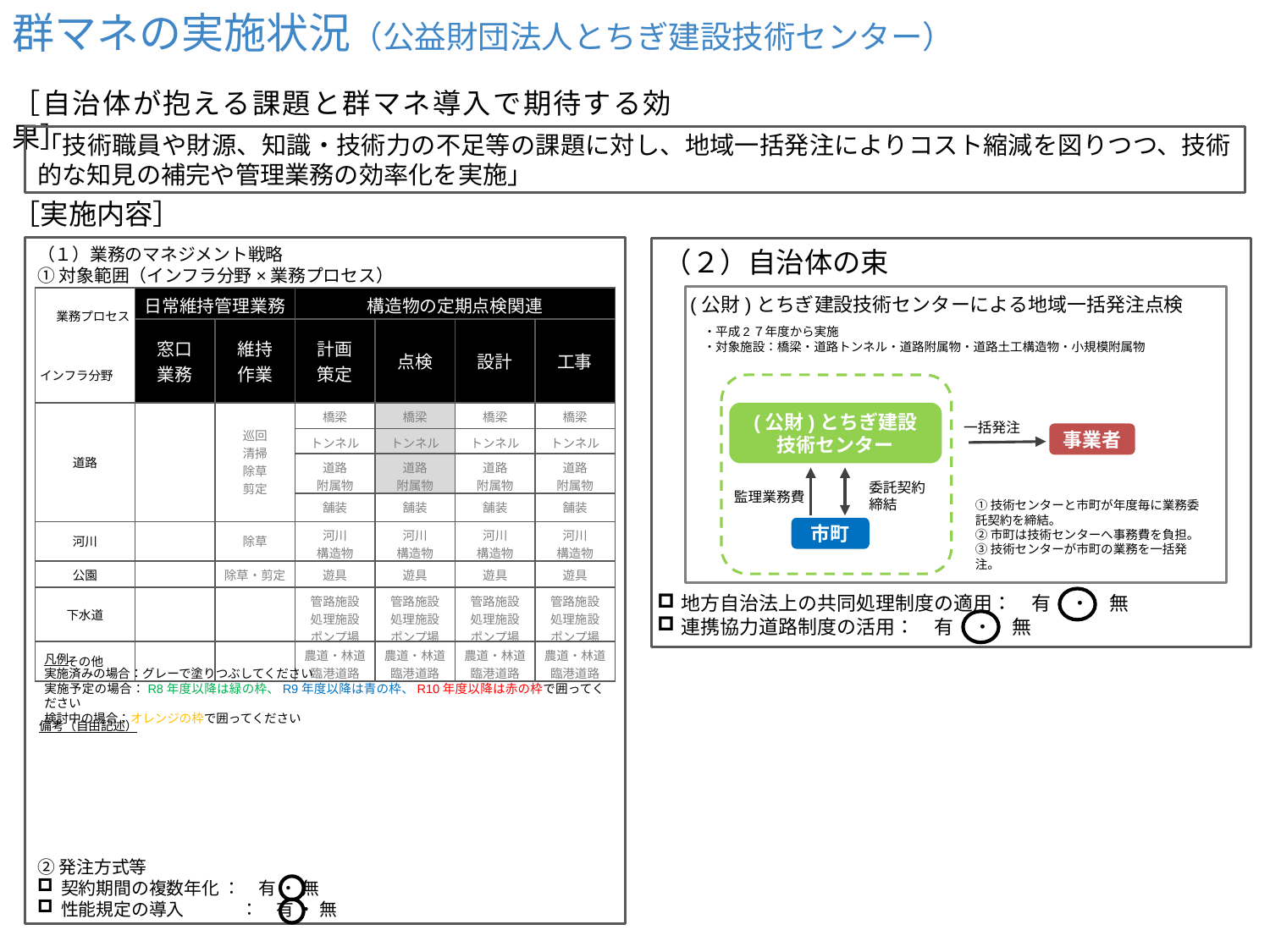

群マネの実施状況（公益財団法人とちぎ建設技術センター）
［自治体が抱える課題と群マネ導入で期待する効果］
「技術職員や財源、知識・技術力の不足等の課題に対し、地域一括発注によりコスト縮減を図りつつ、技術的な知見の補完や管理業務の効率化を実施」
［実施内容］
（１）業務のマネジメント戦略
（２）自治体の束
①対象範囲（インフラ分野×業務プロセス）
(公財)とちぎ建設技術センターによる地域一括発注点検
| 業務プロセス インフラ分野 | 日常維持管理業務 |  | 構造物の定期点検関連 |  |  |  |
| --- | --- | --- | --- | --- | --- | --- |
|  | 窓口 業務 | 維持 作業 | 計画 策定 | 点検 | 設計 | 工事 |
| 道路 |  | 巡回 清掃 除草 剪定 | 橋梁 | 橋梁 | 橋梁 | 橋梁 |
|  |  |  | トンネル | トンネル | トンネル | トンネル |
|  |  |  | 道路 附属物 | 道路 附属物 | 道路 附属物 | 道路 附属物 |
|  |  |  | 舗装 | 舗装 | 舗装 | 舗装 |
| 河川 |  | 除草 | 河川 構造物 | 河川 構造物 | 河川 構造物 | 河川 構造物 |
| 公園 |  | 除草・剪定 | 遊具 | 遊具 | 遊具 | 遊具 |
| 下水道 |  |  | 管路施設 処理施設 ポンプ場 | 管路施設 処理施設 ポンプ場 | 管路施設 処理施設 ポンプ場 | 管路施設 処理施設 ポンプ場 |
| その他 |  |  | 農道・林道 臨港道路 | 農道・林道 臨港道路 | 農道・林道 臨港道路 | 農道・林道 臨港道路 |
・平成2７年度から実施
・対象施設：橋梁・道路トンネル・道路附属物・道路土工構造物・小規模附属物

(公財)とちぎ建設
技術センター
一括発注
事業者
委託契約
締結
監理業務費
①技術センターと市町が年度毎に業務委託契約を締結。
②市町は技術センターへ事務費を負担。
③技術センターが市町の業務を一括発注。
市町
地方自治法上の共同処理制度の適用：　有　・　無
連携協力道路制度の活用：　有　・　無

凡例
実施済みの場合：グレーで塗りつぶしてください
実施予定の場合：R8年度以降は緑の枠、R9年度以降は青の枠、R10年度以降は赤の枠で囲ってください
検討中の場合：オレンジの枠で囲ってください
備考（自由記述）

②発注方式等
契約期間の複数年化 ：　有 ・ 無
性能規定の導入　　　 ：　有 ・ 無